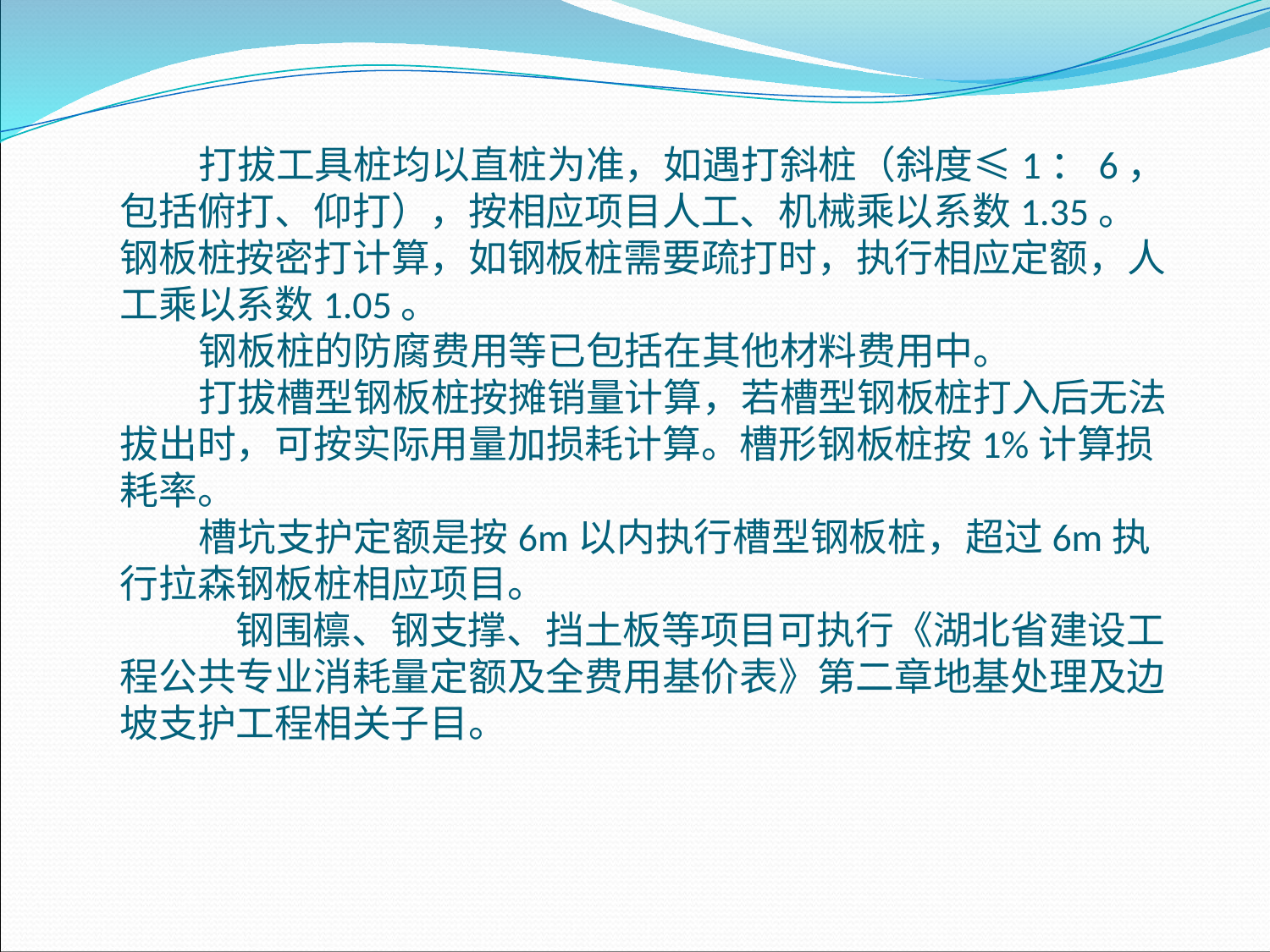

打拔工具桩均以直桩为准，如遇打斜桩（斜度≤1：6，包括俯打、仰打），按相应项目人工、机械乘以系数1.35。钢板桩按密打计算，如钢板桩需要疏打时，执行相应定额，人工乘以系数1.05。        钢板桩的防腐费用等已包括在其他材料费用中。        打拔槽型钢板桩按摊销量计算，若槽型钢板桩打入后无法拔出时，可按实际用量加损耗计算。槽形钢板桩按1%计算损耗率。        槽坑支护定额是按6m以内执行槽型钢板桩，超过6m执行拉森钢板桩相应项目。        钢围檩、钢支撑、挡土板等项目可执行《湖北省建设工程公共专业消耗量定额及全费用基价表》第二章地基处理及边坡支护工程相关子目。
24